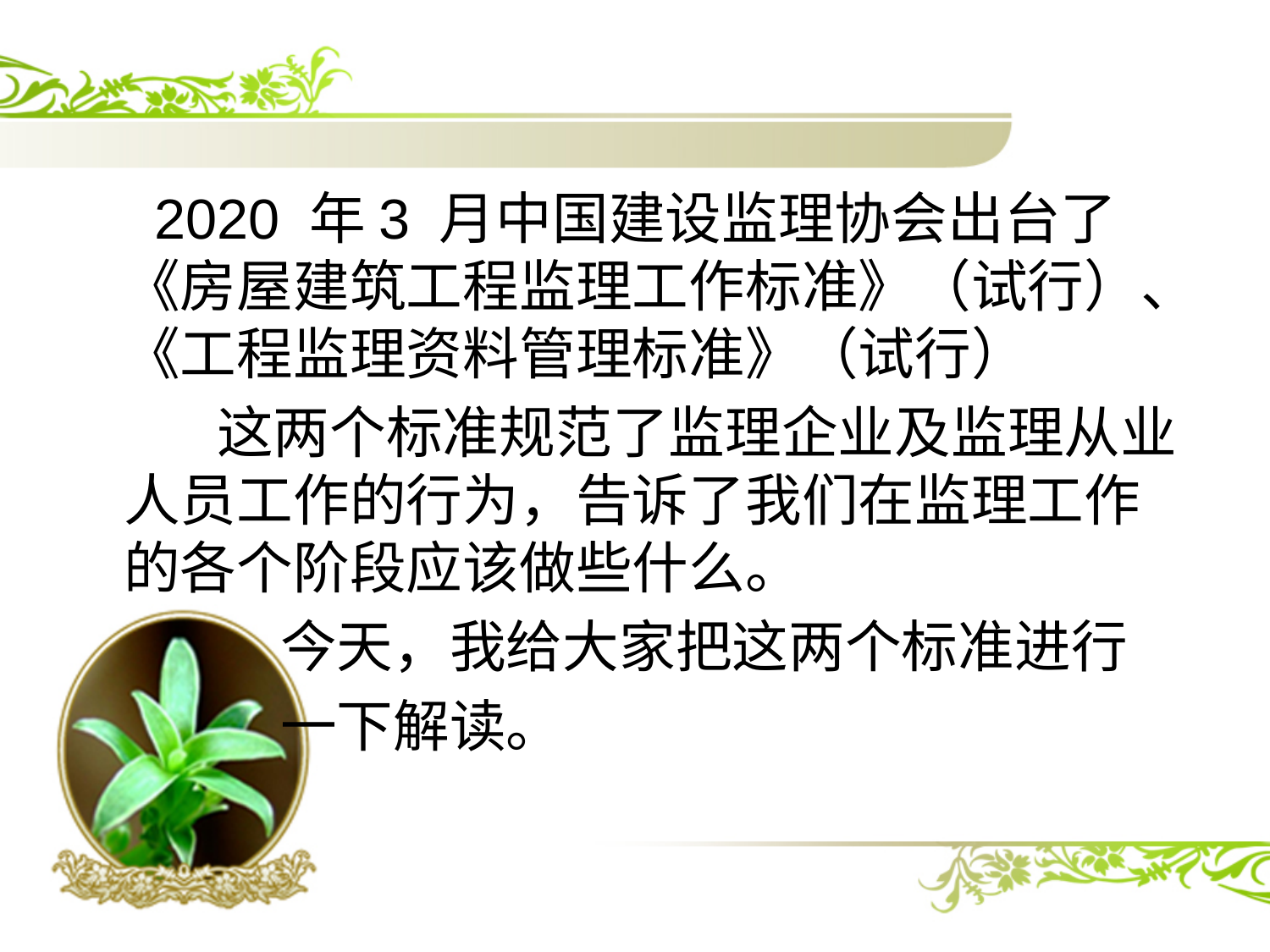

2020 年3 月中国建设监理协会出台了《房屋建筑工程监理工作标准》（试行）、《工程监理资料管理标准》（试行）
          这两个标准规范了监理企业及监理从业人员工作的行为，告诉了我们在监理工作的各个阶段应该做些什么。
               今天，我给大家把这两个标准进行
               一下解读。